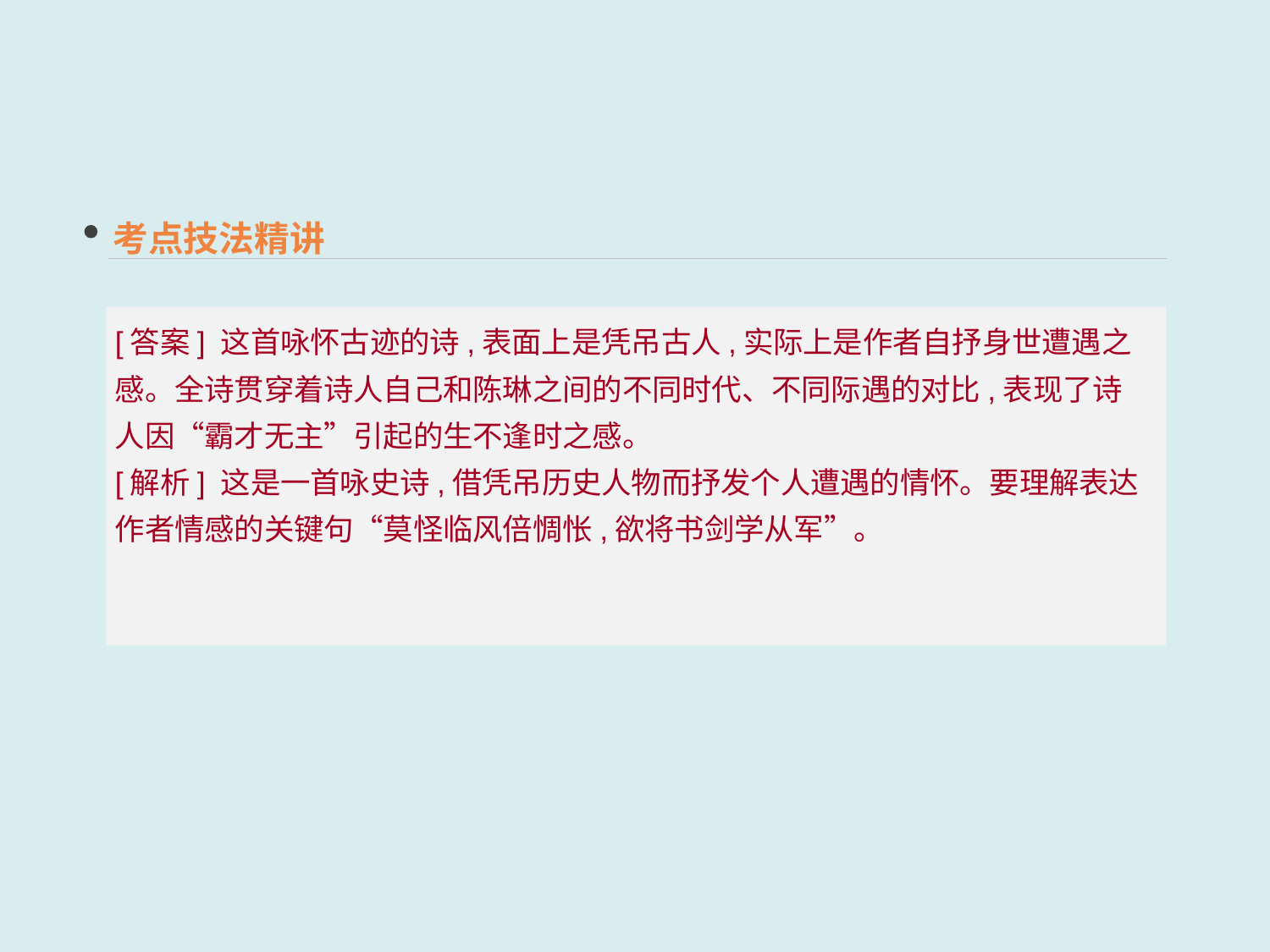

考点技法精讲

[答案] 这首咏怀古迹的诗,表面上是凭吊古人,实际上是作者自抒身世遭遇之感。全诗贯穿着诗人自己和陈琳之间的不同时代、不同际遇的对比,表现了诗人因“霸才无主”引起的生不逢时之感。
[解析] 这是一首咏史诗,借凭吊历史人物而抒发个人遭遇的情怀。要理解表达作者情感的关键句“莫怪临风倍惆怅,欲将书剑学从军”。